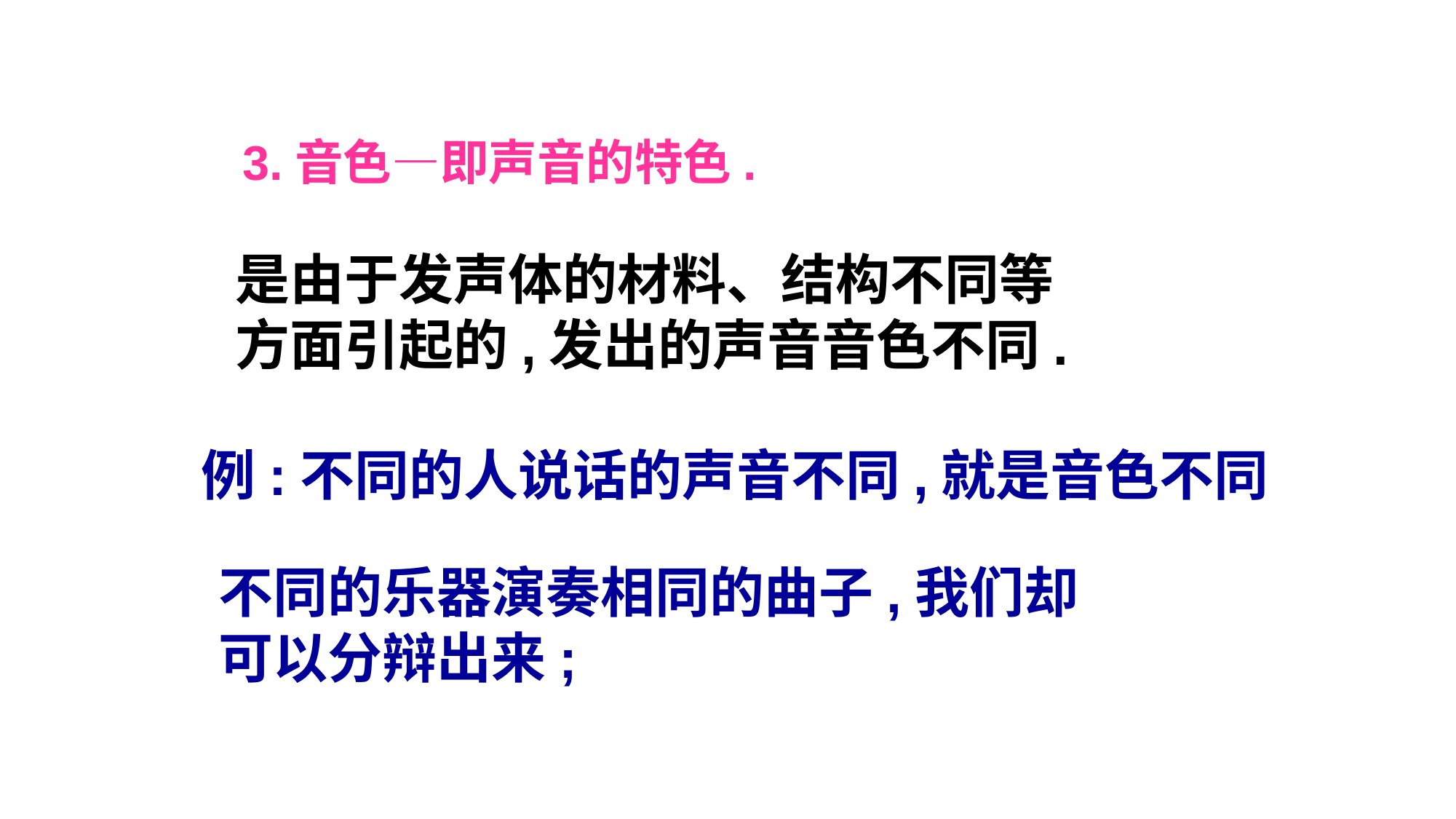

3.音色—即声音的特色.
是由于发声体的材料、结构不同等方面引起的,发出的声音音色不同.
例:不同的人说话的声音不同,就是音色不同
不同的乐器演奏相同的曲子,我们却可以分辩出来;